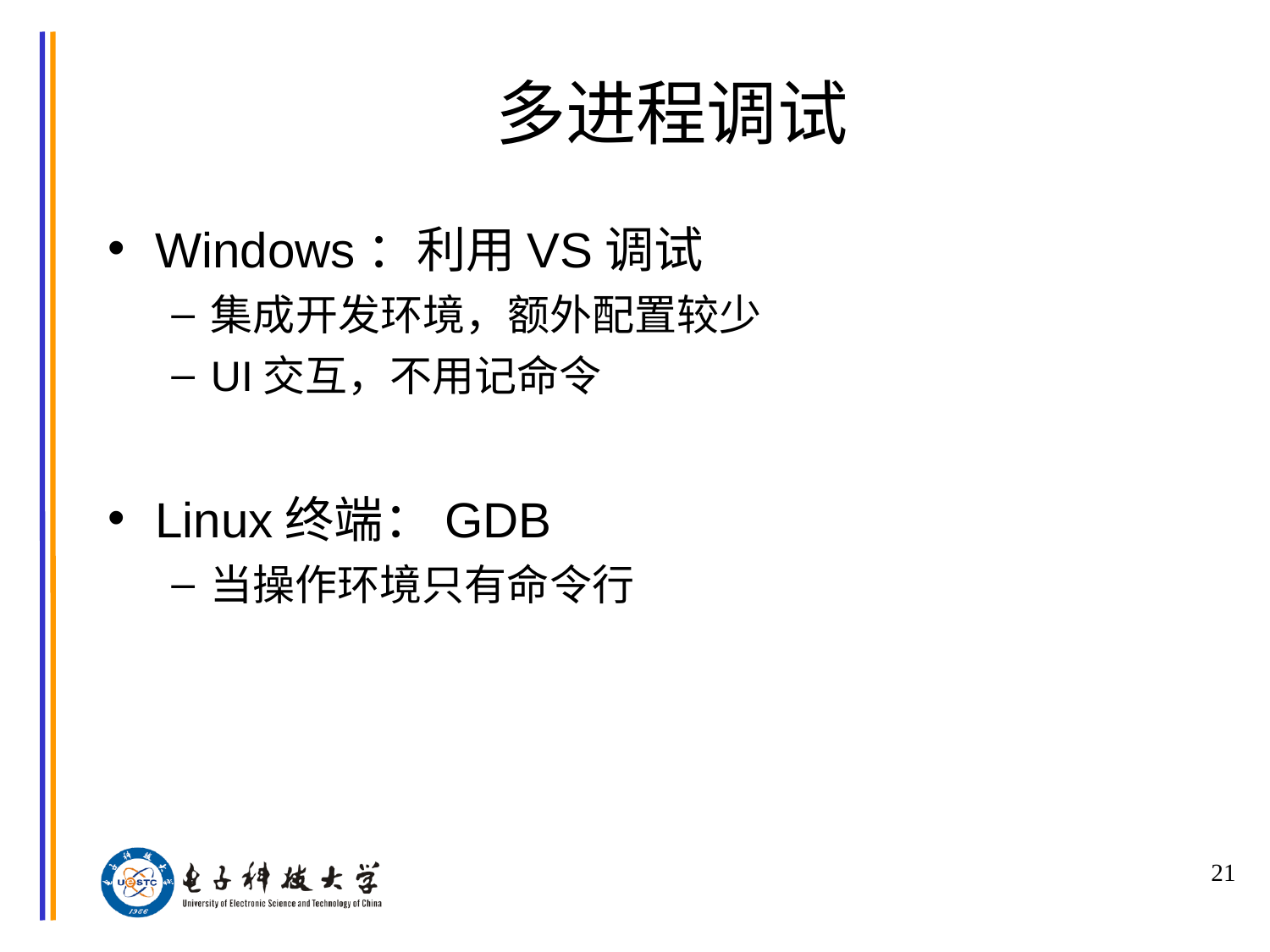

# 多进程调试
Windows：利用VS调试
集成开发环境，额外配置较少
UI交互，不用记命令

Linux终端：GDB
当操作环境只有命令行

21